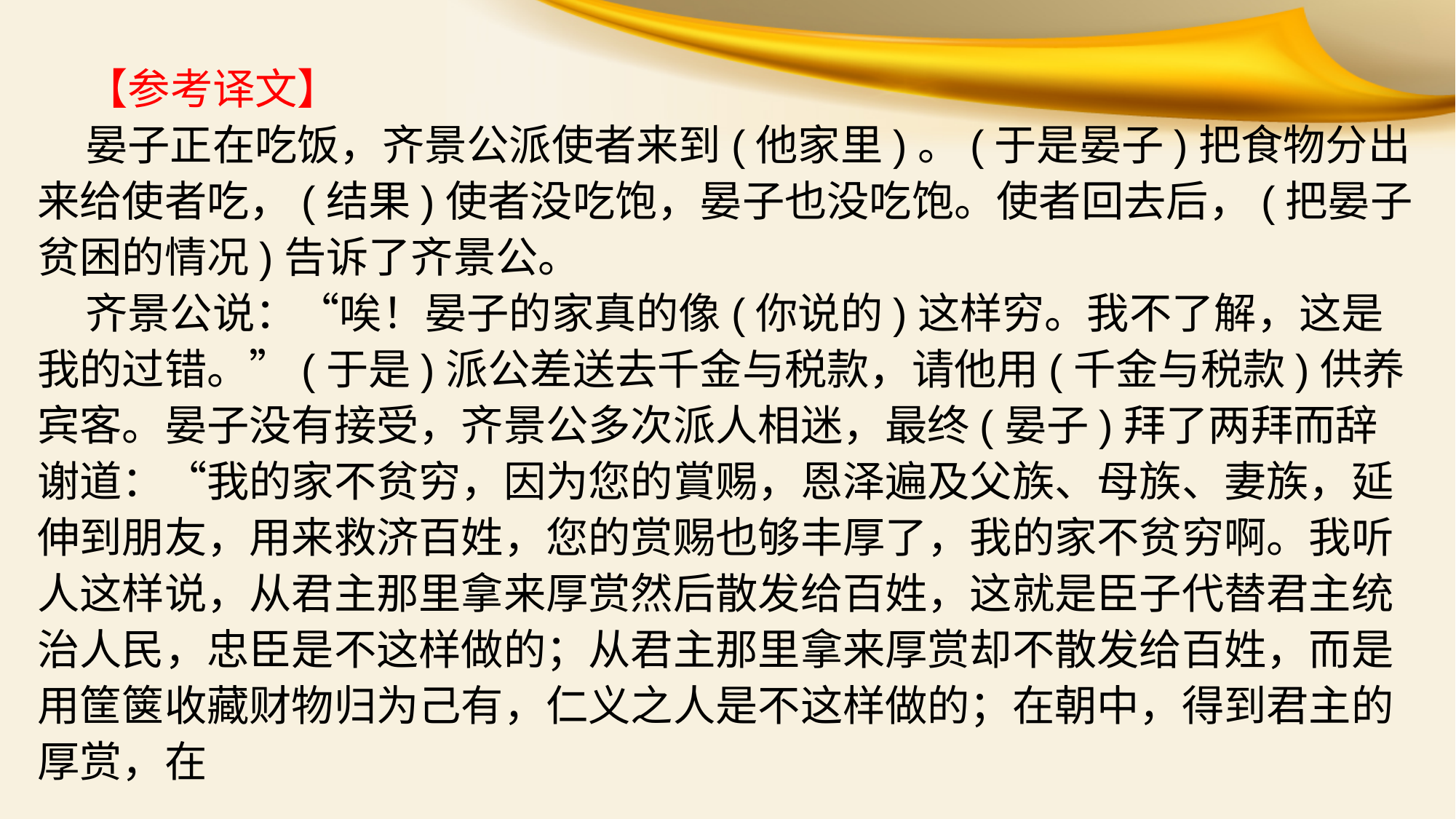

【参考译文】
    晏子正在吃饭，齐景公派使者来到(他家里)。(于是晏子)把食物分出来给使者吃，(结果)使者没吃饱，晏子也没吃饱。使者回去后，(把晏子贫困的情况)告诉了齐景公。
    齐景公说：“唉！晏子的家真的像(你说的)这样穷。我不了解，这是我的过错。”(于是)派公差送去千金与税款，请他用(千金与税款)供养宾客。晏子没有接受，齐景公多次派人相迷，最终(晏子)拜了两拜而辞谢道：“我的家不贫穷，因为您的賞赐，恩泽遍及父族、母族、妻族，延伸到朋友，用来救济百姓，您的赏赐也够丰厚了，我的家不贫穷啊。我听人这样说，从君主那里拿来厚赏然后散发给百姓，这就是臣子代替君主统治人民，忠臣是不这样做的；从君主那里拿来厚赏却不散发给百姓，而是用筐箧收藏财物归为己有，仁义之人是不这样做的；在朝中，得到君主的厚赏，在